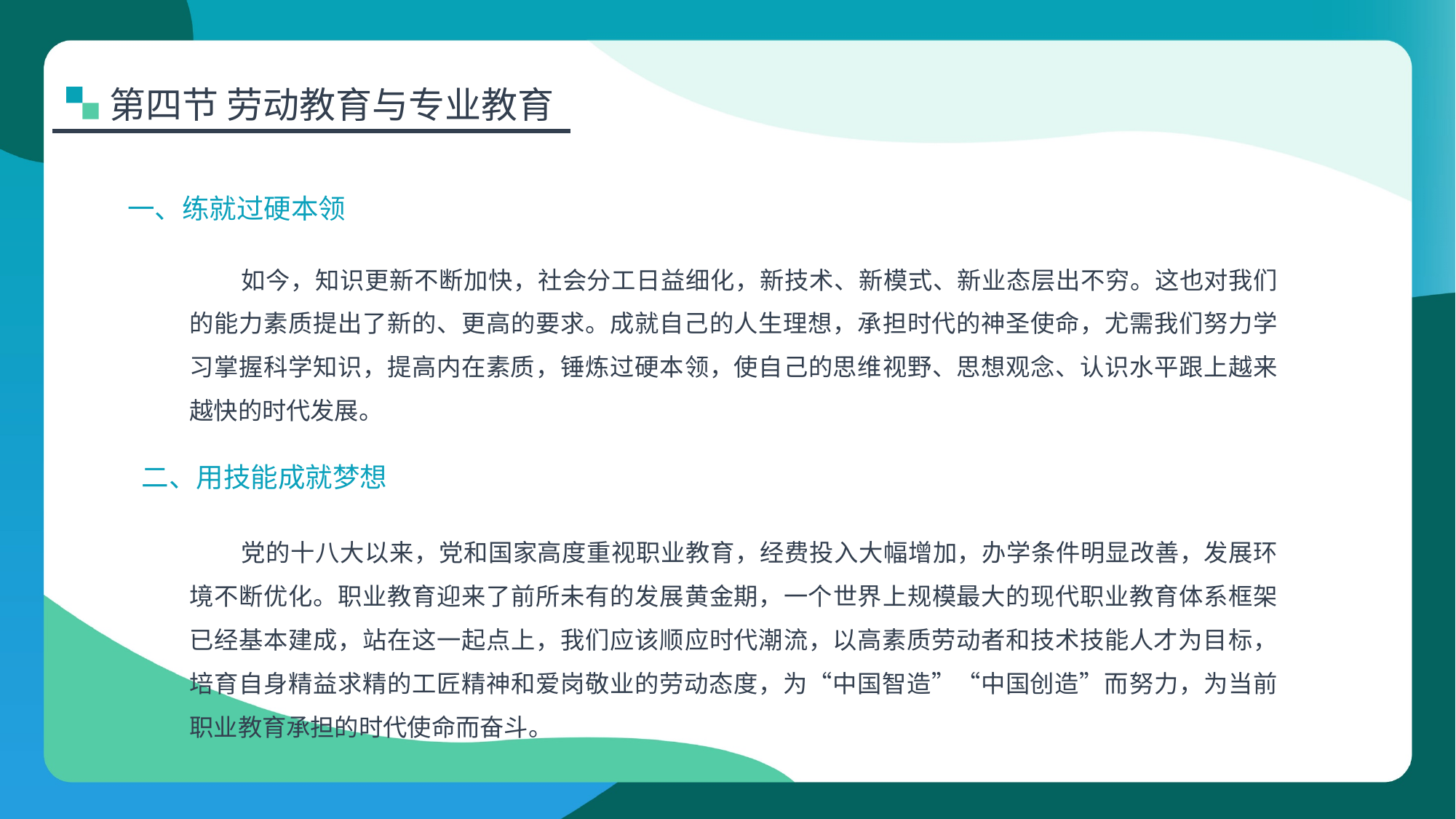

第四节 劳动教育与专业教育

一、练就过硬本领
如今，知识更新不断加快，社会分工日益细化，新技术、新模式、新业态层出不穷。这也对我们的能力素质提出了新的、更高的要求。成就自己的人生理想，承担时代的神圣使命，尤需我们努力学习掌握科学知识，提高内在素质，锤炼过硬本领，使自己的思维视野、思想观念、认识水平跟上越来越快的时代发展。
二、用技能成就梦想
党的十八大以来，党和国家高度重视职业教育，经费投入大幅增加，办学条件明显改善，发展环境不断优化。职业教育迎来了前所未有的发展黄金期，一个世界上规模最大的现代职业教育体系框架已经基本建成，站在这一起点上，我们应该顺应时代潮流，以高素质劳动者和技术技能人才为目标，培育自身精益求精的工匠精神和爱岗敬业的劳动态度，为“中国智造”“中国创造”而努力，为当前职业教育承担的时代使命而奋斗。